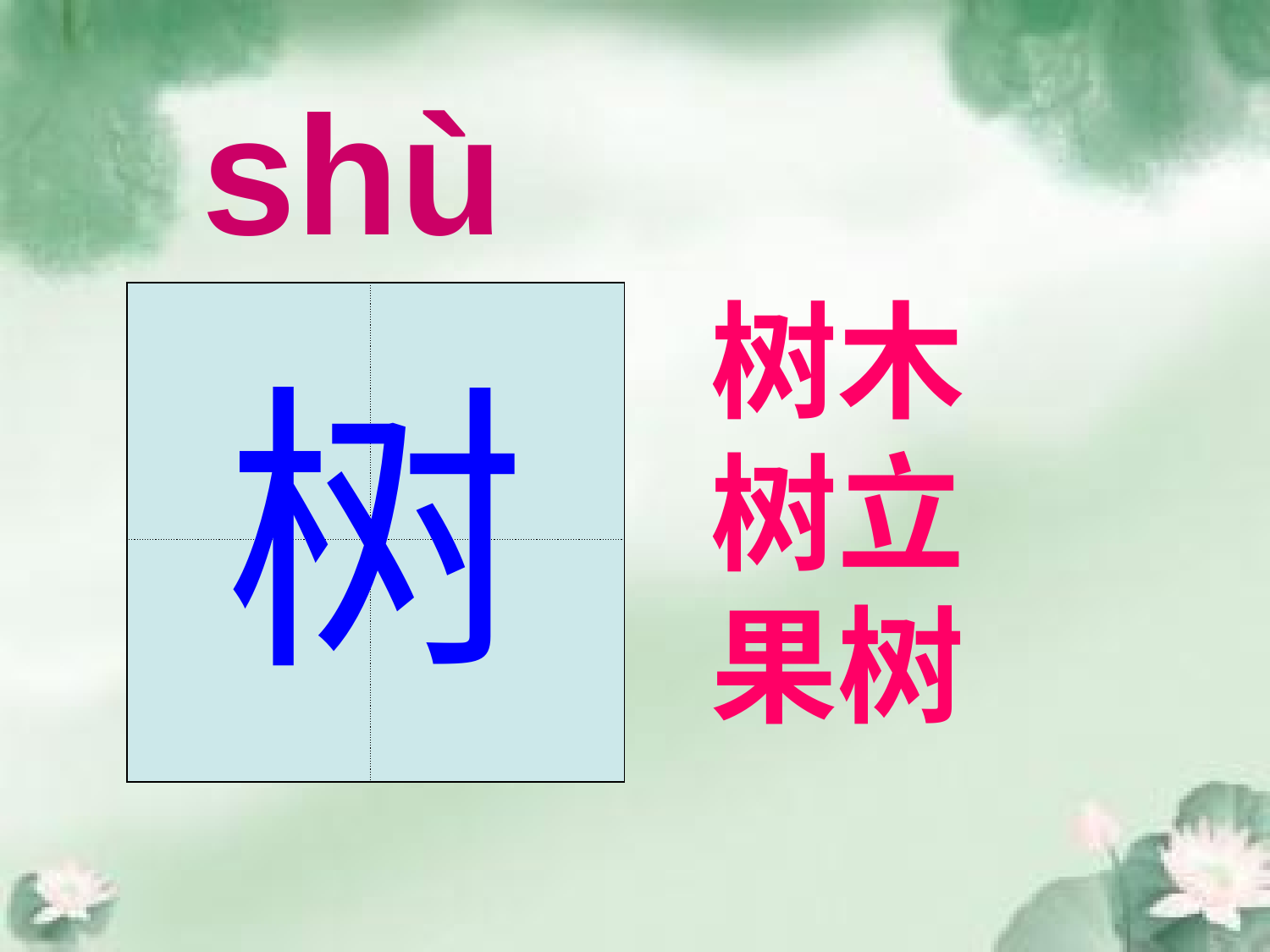

shù
树木
树立
果树
|  |  |
| --- | --- |
|  |  |
树